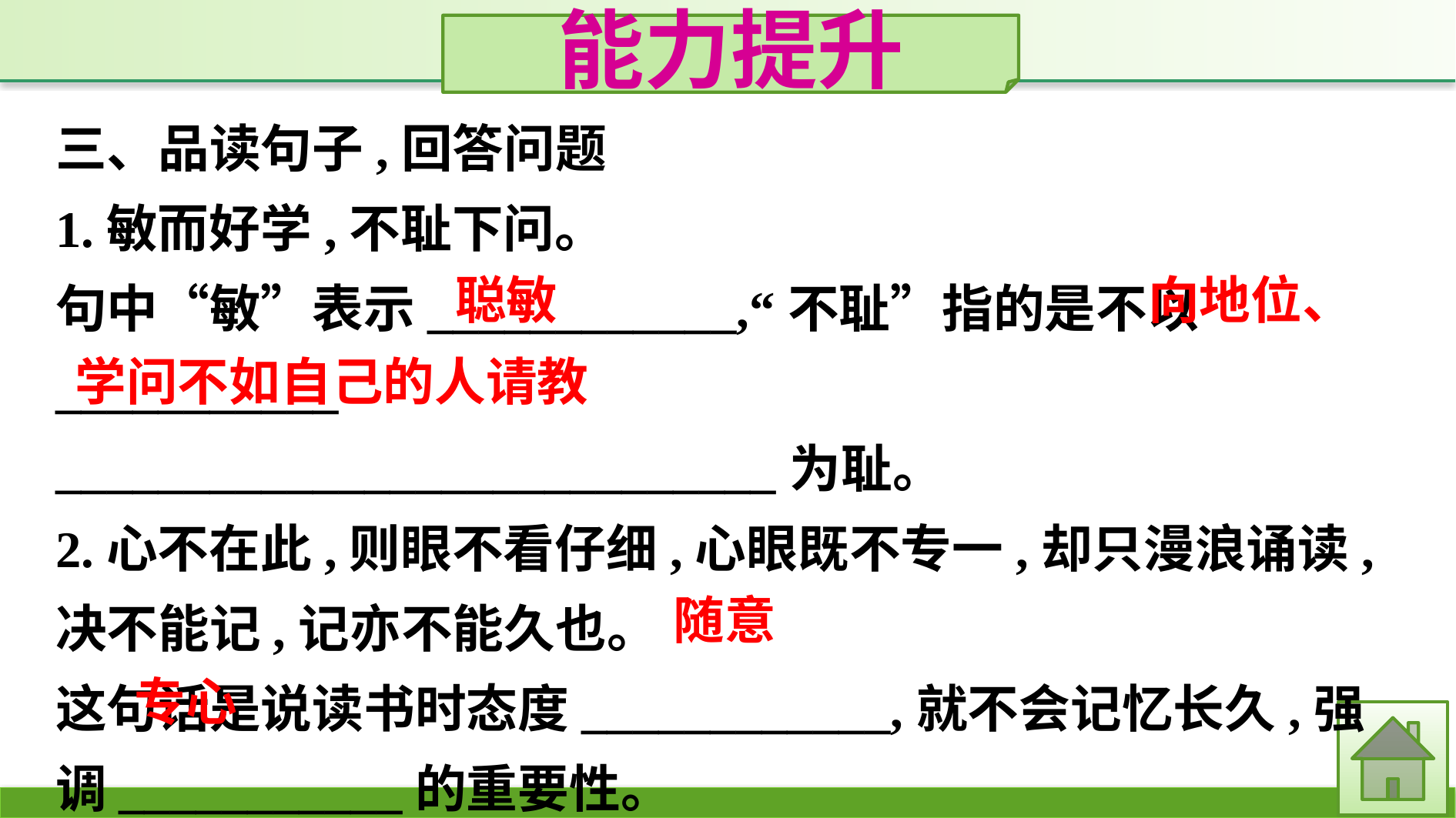

能力提升
三、品读句子,回答问题
1.敏而好学,不耻下问。
句中“敏”表示____________,“不耻”指的是不以___________
____________________________为耻。
2.心不在此,则眼不看仔细,心眼既不专一,却只漫浪诵读,决不能记,记亦不能久也。
这句话是说读书时态度____________,就不会记忆长久,强调___________的重要性。
聪敏
向地位、
学问不如自己的人请教
随意
专心